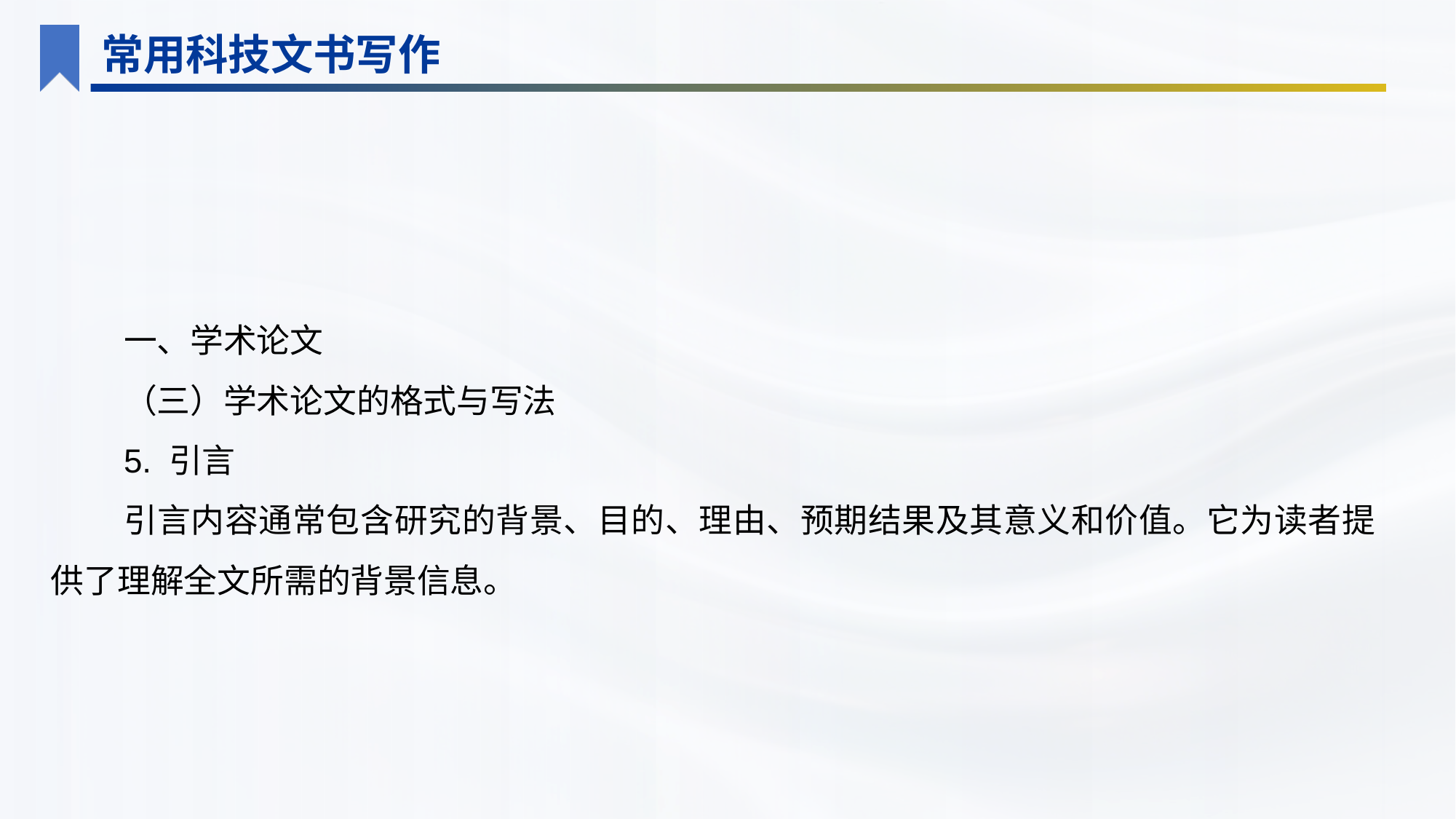

常用科技文书写作
一、学术论文
（三）学术论文的格式与写法
5. 引言
引言内容通常包含研究的背景、目的、理由、预期结果及其意义和价值。它为读者提供了理解全文所需的背景信息。